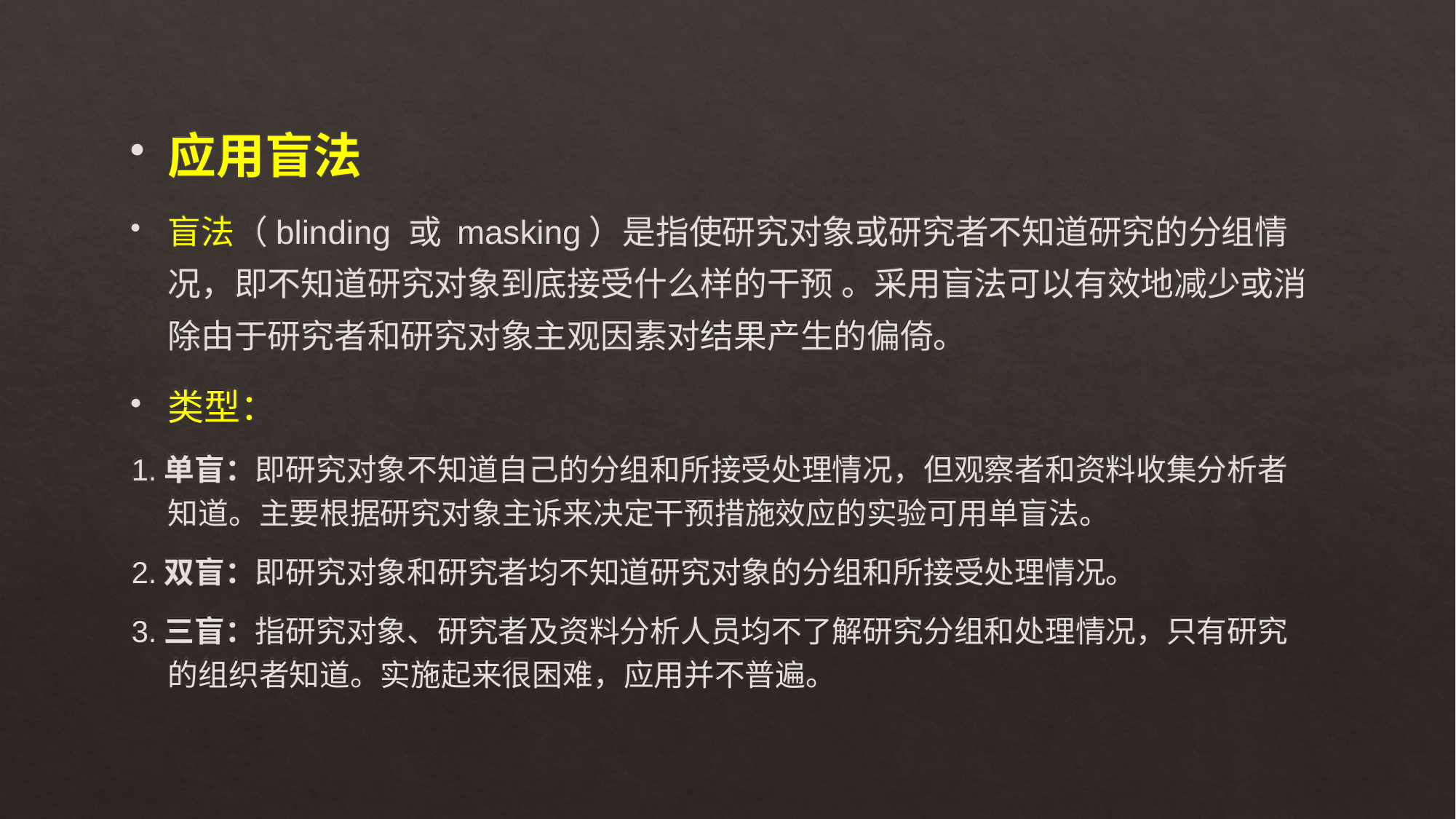

应用盲法
盲法（blinding 或 masking）是指使研究对象或研究者不知道研究的分组情况，即不知道研究对象到底接受什么样的干预 。采用盲法可以有效地减少或消除由于研究者和研究对象主观因素对结果产生的偏倚。
类型：
1.单盲：即研究对象不知道自己的分组和所接受处理情况，但观察者和资料收集分析者知道。主要根据研究对象主诉来决定干预措施效应的实验可用单盲法。
2.双盲：即研究对象和研究者均不知道研究对象的分组和所接受处理情况。
3.三盲：指研究对象、研究者及资料分析人员均不了解研究分组和处理情况，只有研究的组织者知道。实施起来很困难，应用并不普遍。